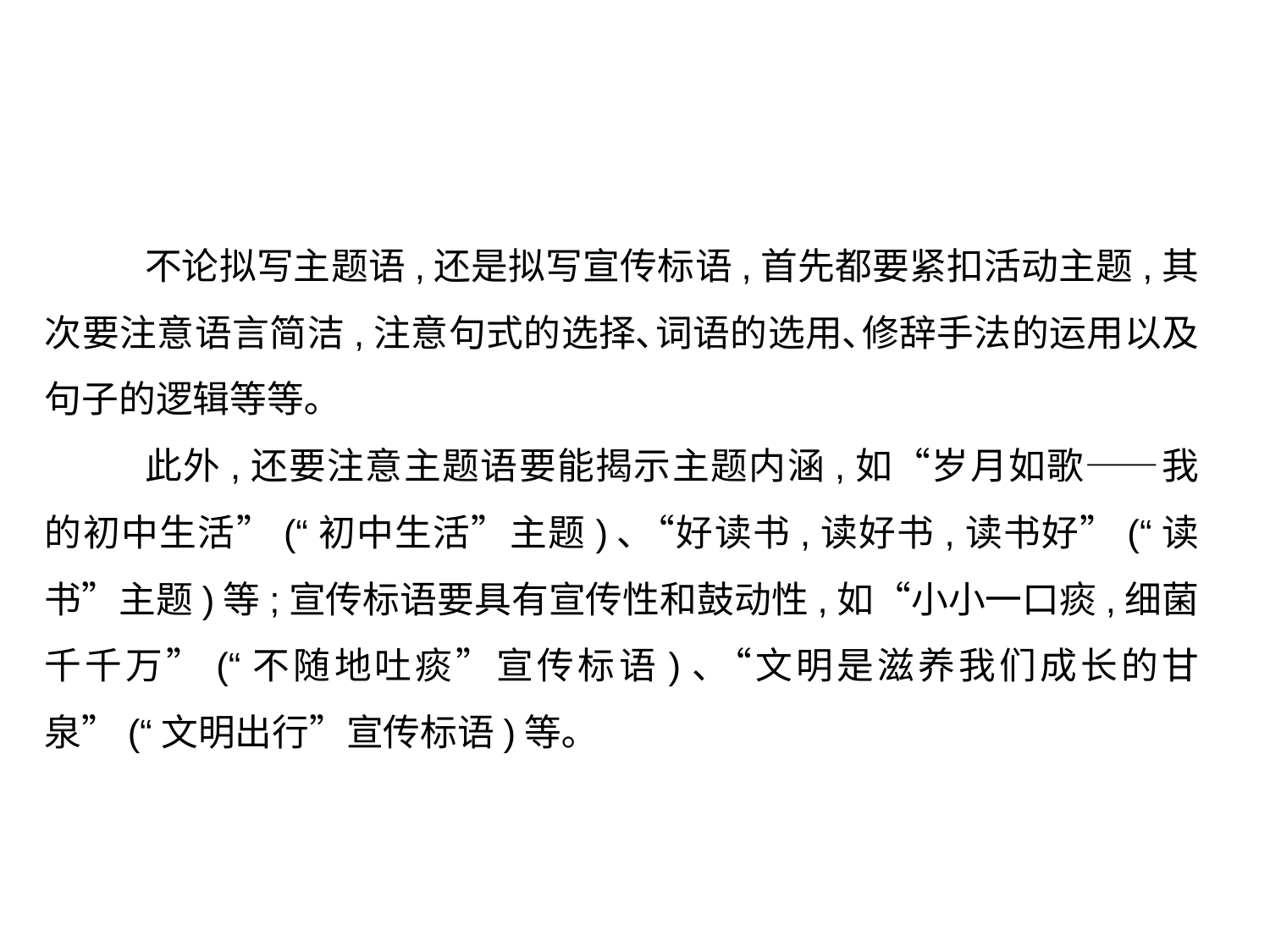

不论拟写主题语,还是拟写宣传标语,首先都要紧扣活动主题,其次要注意语言简洁,注意句式的选择､词语的选用､修辞手法的运用以及句子的逻辑等等｡
此外,还要注意主题语要能揭示主题内涵,如“岁月如歌——我的初中生活”(“初中生活”主题)､“好读书,读好书,读书好”(“读书”主题)等;宣传标语要具有宣传性和鼓动性,如“小小一口痰,细菌千千万”(“不随地吐痰”宣传标语)､“文明是滋养我们成长的甘泉”(“文明出行”宣传标语)等｡